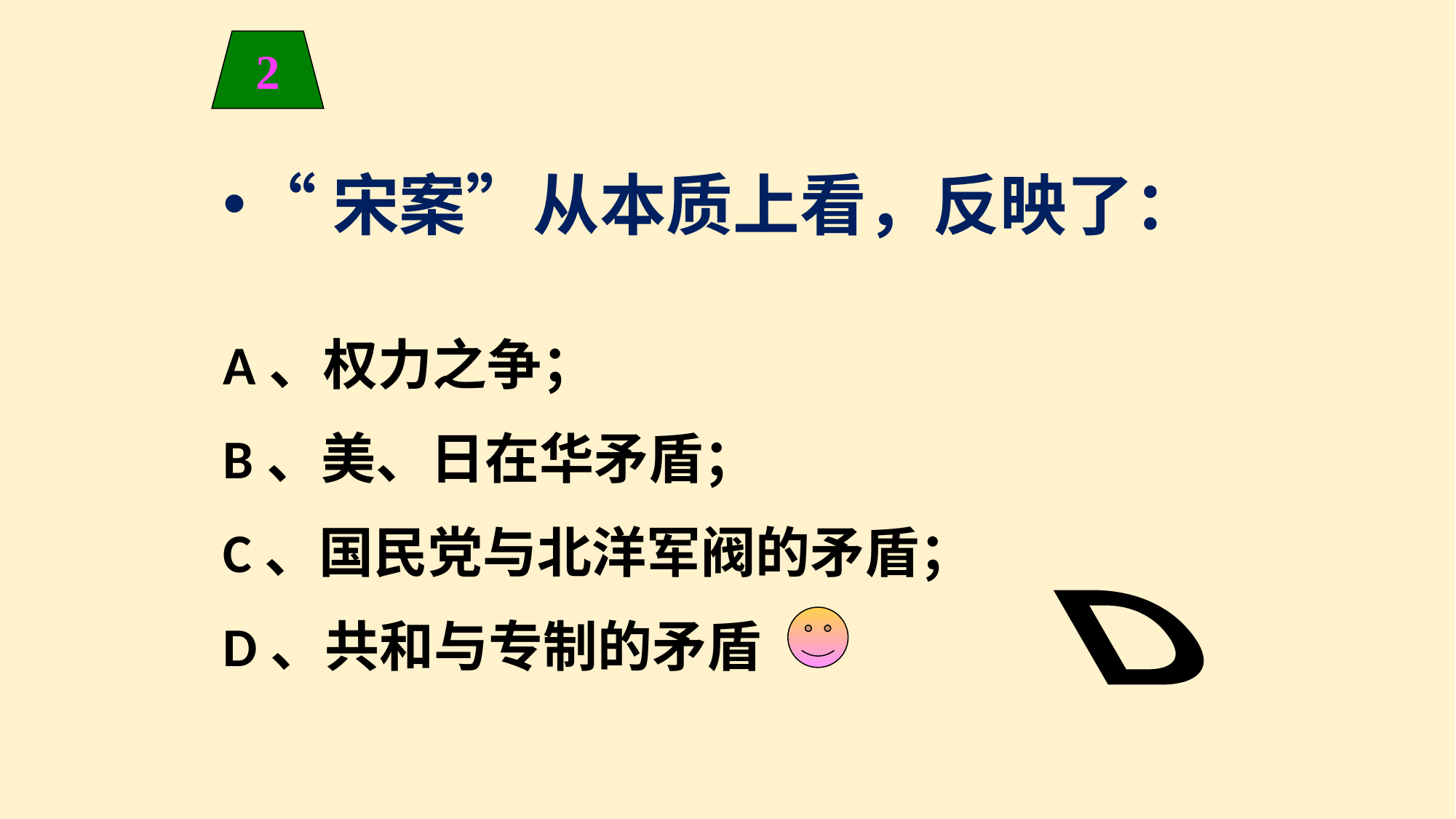

2
“宋案”从本质上看，反映了：
A、权力之争；
B、美、日在华矛盾；
C、国民党与北洋军阀的矛盾；
D、共和与专制的矛盾
D